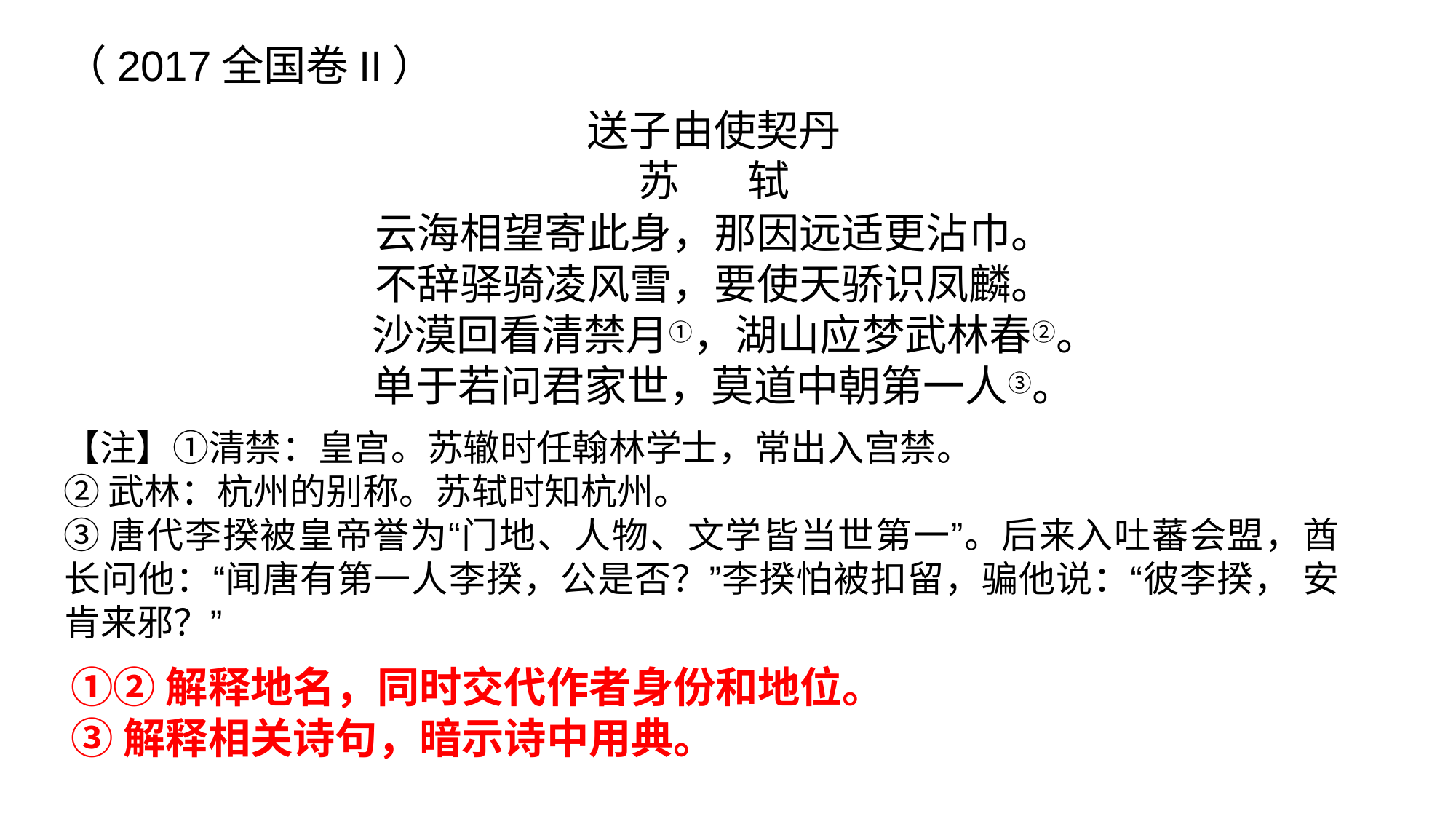

（2017全国卷II）
送子由使契丹
苏	轼
云海相望寄此身，那因远适更沾巾。 不辞驿骑凌风雪，要使天骄识凤麟。
沙漠回看清禁月①，湖山应梦武林春②。 单于若问君家世，莫道中朝第一人③。
【注】①清禁：皇宫。苏辙时任翰林学士，常出入宫禁。
②武林：杭州的别称。苏轼时知杭州。
③唐代李揆被皇帝誉为“门地、人物、文学皆当世第一”。后来入吐蕃会盟，酋 长问他：“闻唐有第一人李揆，公是否？”李揆怕被扣留，骗他说：“彼李揆， 安肯来邪？”
①②解释地名，同时交代作者身份和地位。
③解释相关诗句，暗示诗中用典。